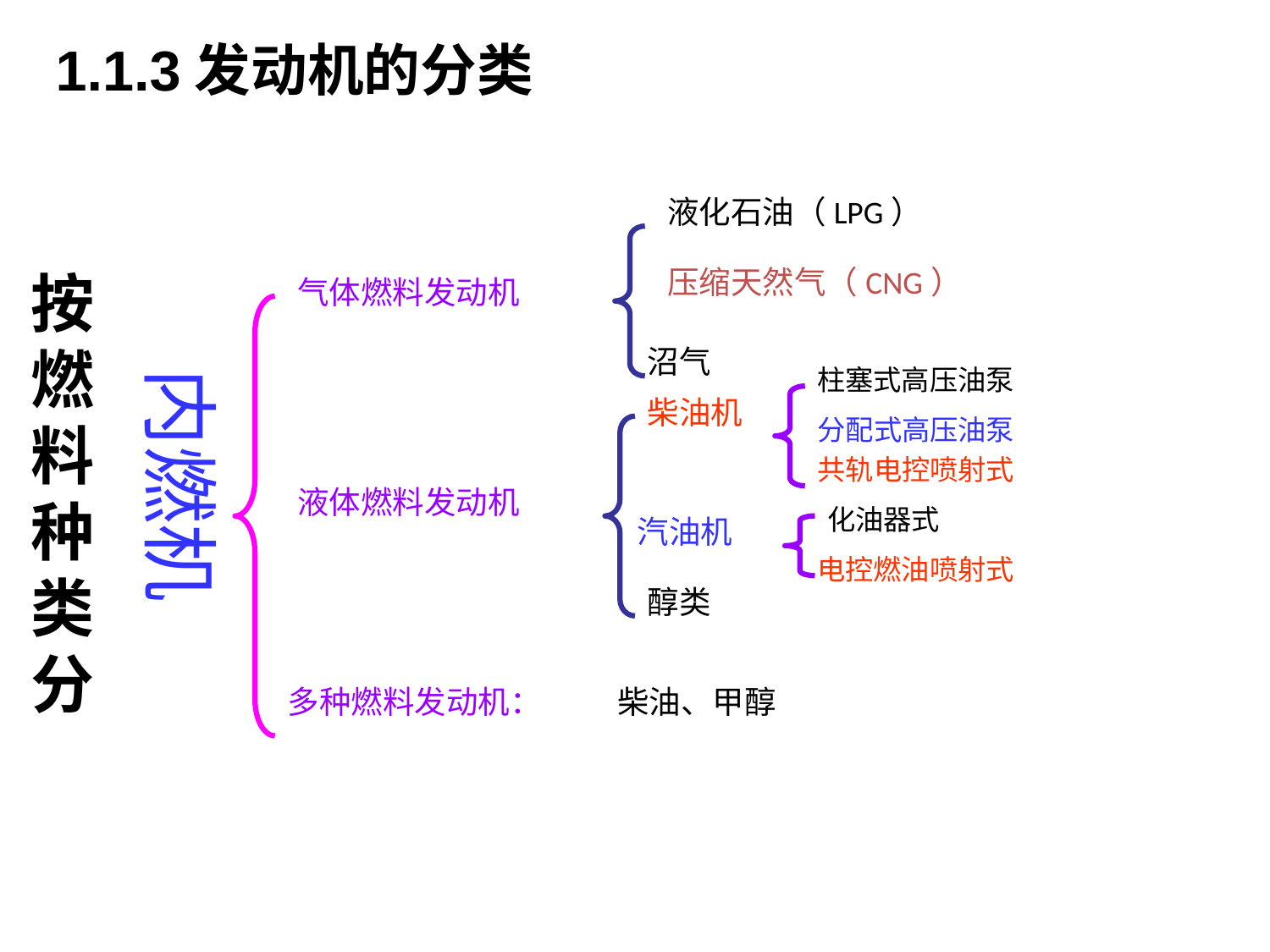

1.1.3发动机的分类
液化石油（LPG）

压缩天然气（CNG）
# 按燃料种类分
气体燃料发动机

沼气
内燃机
柱塞式高压油泵
柴油机

分配式高压油泵

共轨电控喷射式
液体燃料发动机
化油器式
汽油机

电控燃油喷射式
醇类
多种燃料发动机：
柴油、甲醇